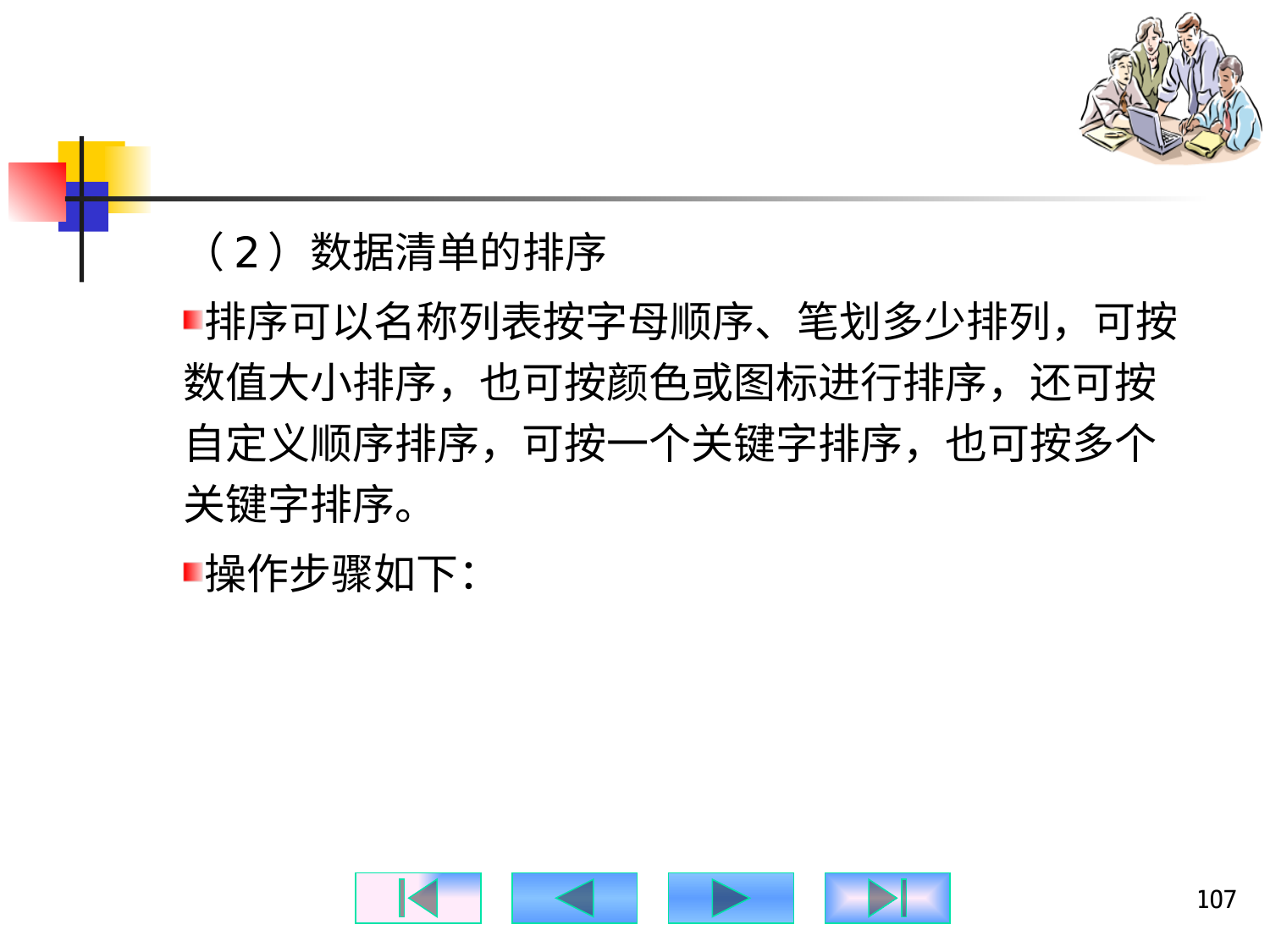

#
（2）数据清单的排序
排序可以名称列表按字母顺序、笔划多少排列，可按数值大小排序，也可按颜色或图标进行排序，还可按自定义顺序排序，可按一个关键字排序，也可按多个关键字排序。
操作步骤如下：

107